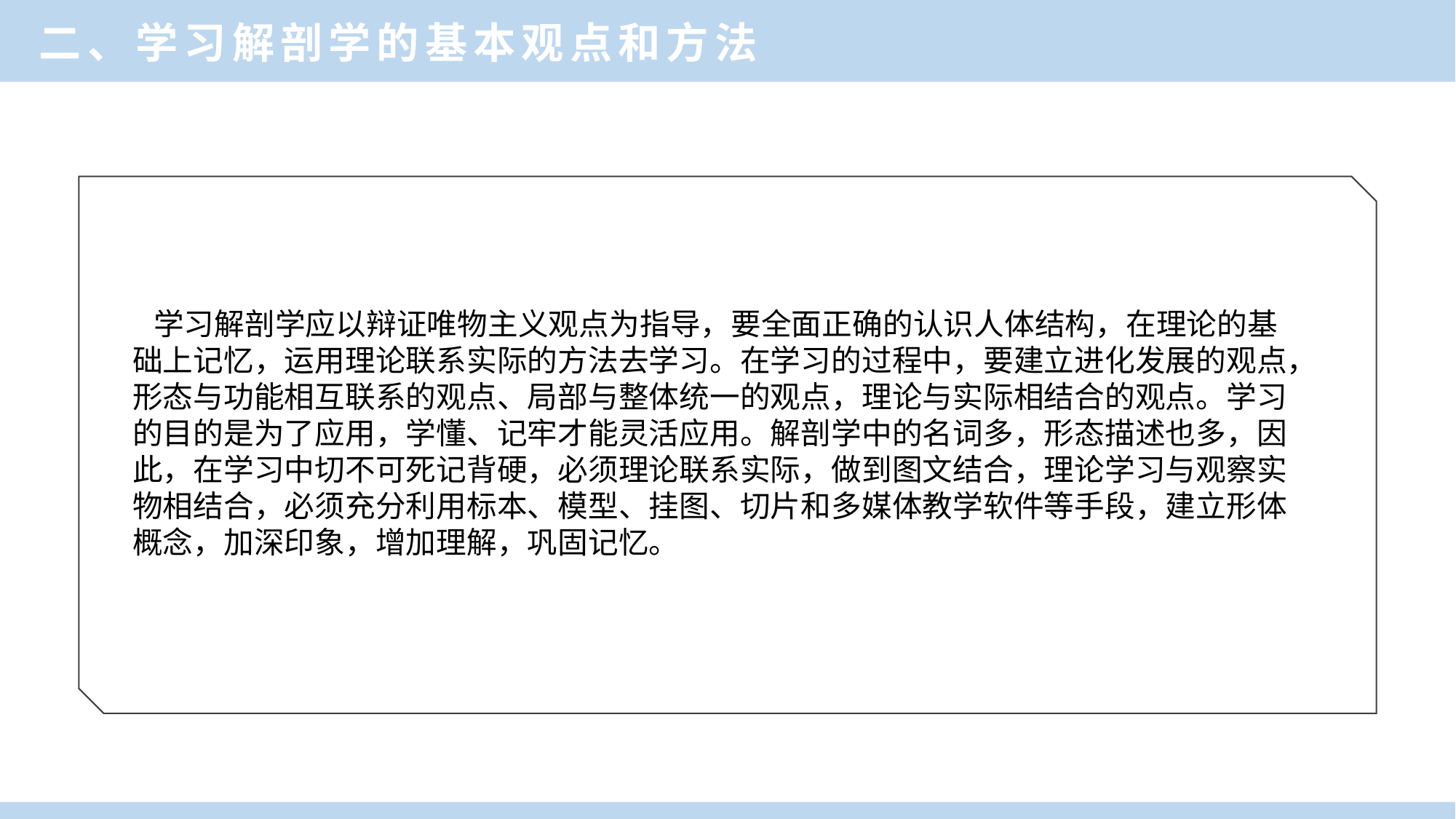

二、学习解剖学的基本观点和方法

  学习解剖学应以辩证唯物主义观点为指导，要全面正确的认识人体结构，在理论的基础上记忆，运用理论联系实际的方法去学习。在学习的过程中，要建立进化发展的观点，形态与功能相互联系的观点、局部与整体统一的观点，理论与实际相结合的观点。学习的目的是为了应用，学懂、记牢才能灵活应用。解剖学中的名词多，形态描述也多，因此，在学习中切不可死记背硬，必须理论联系实际，做到图文结合，理论学习与观察实物相结合，必须充分利用标本、模型、挂图、切片和多媒体教学软件等手段，建立形体概念，加深印象，增加理解，巩固记忆。